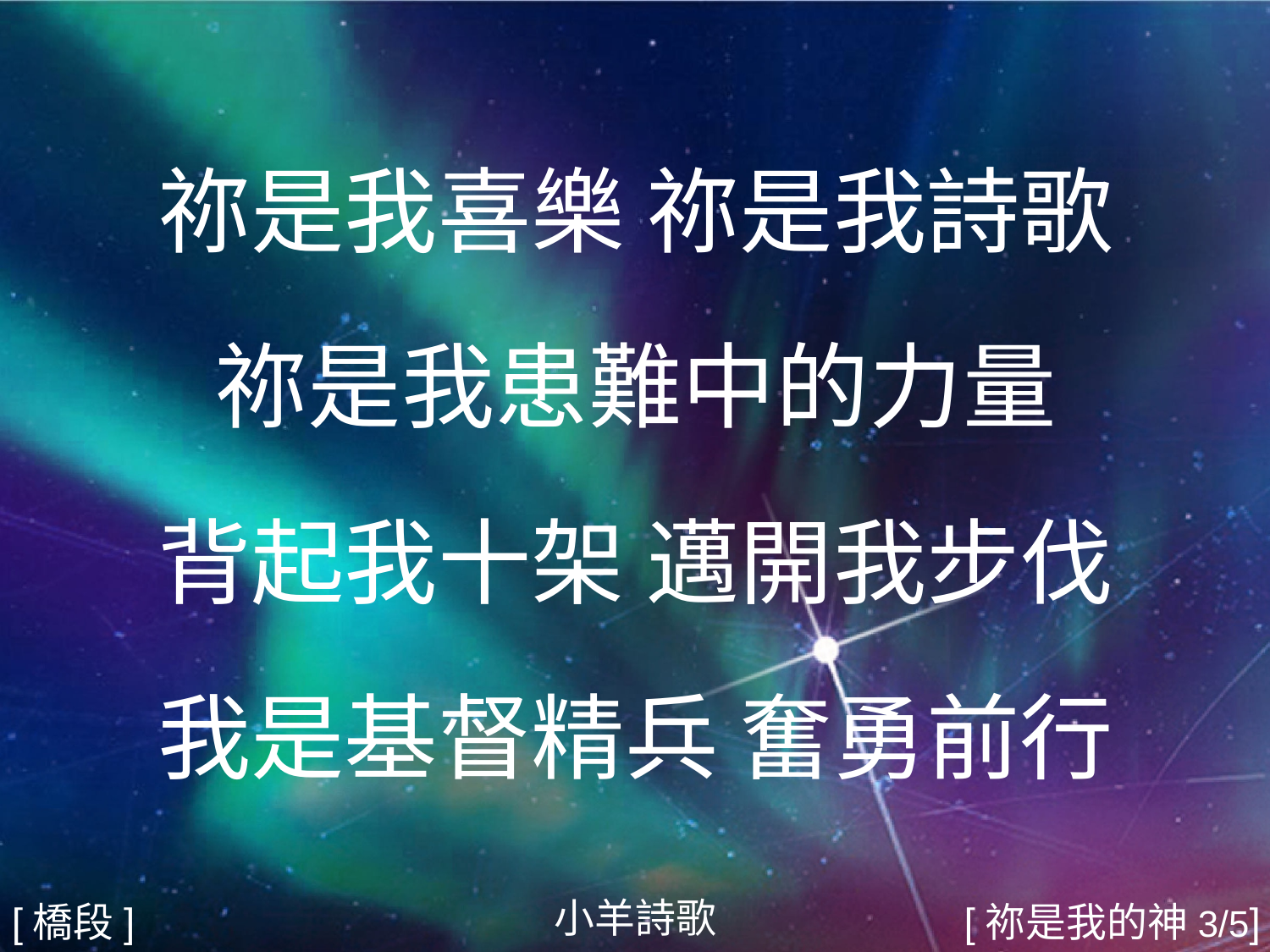

祢是我喜樂 祢是我詩歌

祢是我患難中的力量

背起我十架 邁開我步伐

我是基督精兵 奮勇前行
#

小羊詩歌
[橋段]
[祢是我的神3/5]